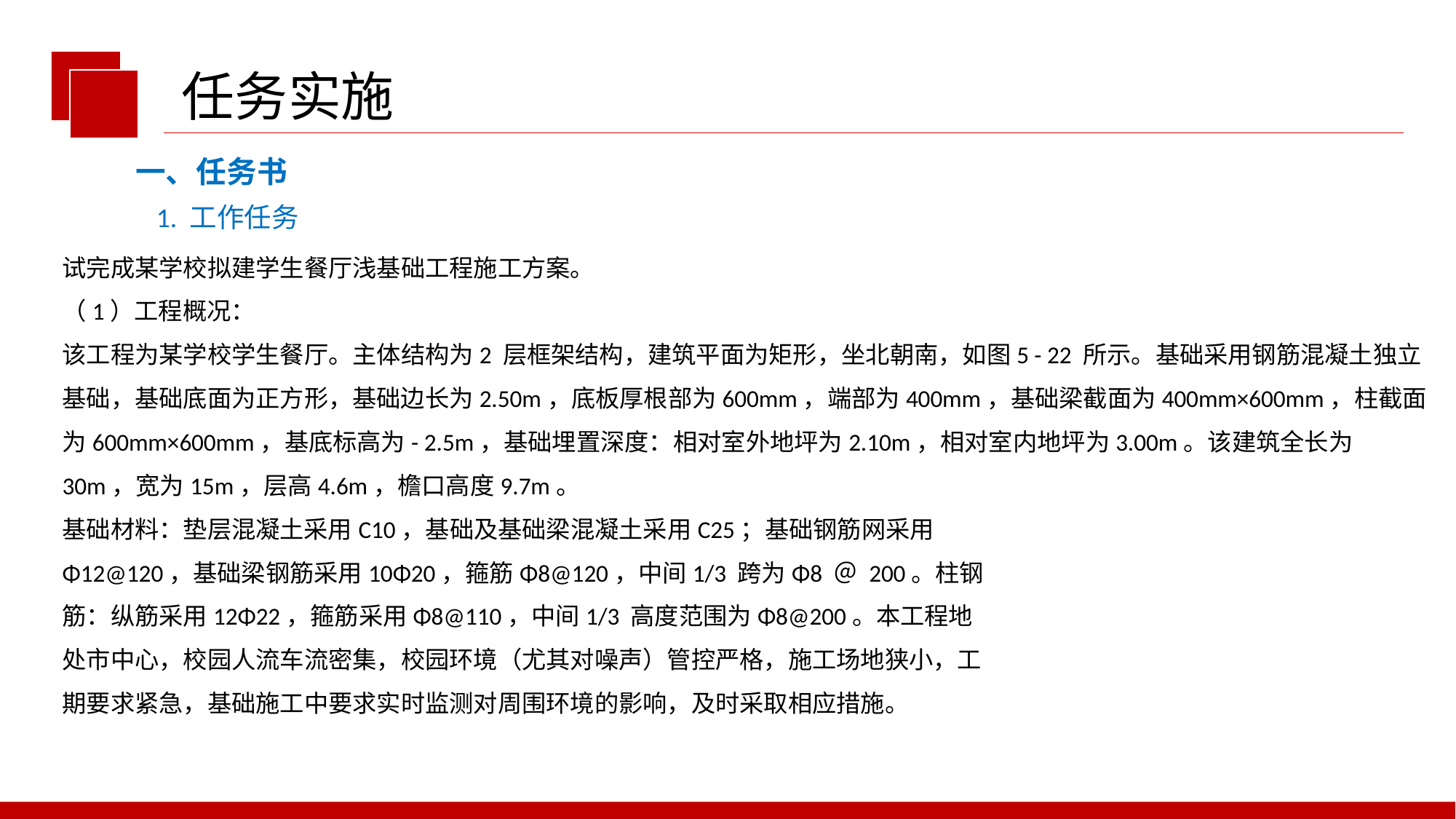

任务实施
一、任务书
1. 工作任务
试完成某学校拟建学生餐厅浅基础工程施工方案。
（1）工程概况：
该工程为某学校学生餐厅。主体结构为2 层框架结构，建筑平面为矩形，坐北朝南，如图5 - 22 所示。基础采用钢筋混凝土独立基础，基础底面为正方形，基础边长为2.50m，底板厚根部为600mm，端部为400mm，基础梁截面为400mm×600mm，柱截面为600mm×600mm，基底标高为- 2.5m，基础埋置深度：相对室外地坪为2.10m，相对室内地坪为3.00m。该建筑全长为30m，宽为15m，层高4.6m，檐口高度9.7m。
基础材料：垫层混凝土采用C10，基础及基础梁混凝土采用C25；基础钢筋网采用
Φ12@120，基础梁钢筋采用10Φ20，箍筋Φ8@120，中间1/3 跨为Φ8 ＠ 200。柱钢
筋：纵筋采用12Φ22，箍筋采用Φ8@110，中间1/3 高度范围为Φ8@200。本工程地
处市中心，校园人流车流密集，校园环境（尤其对噪声）管控严格，施工场地狭小，工
期要求紧急，基础施工中要求实时监测对周围环境的影响，及时采取相应措施。